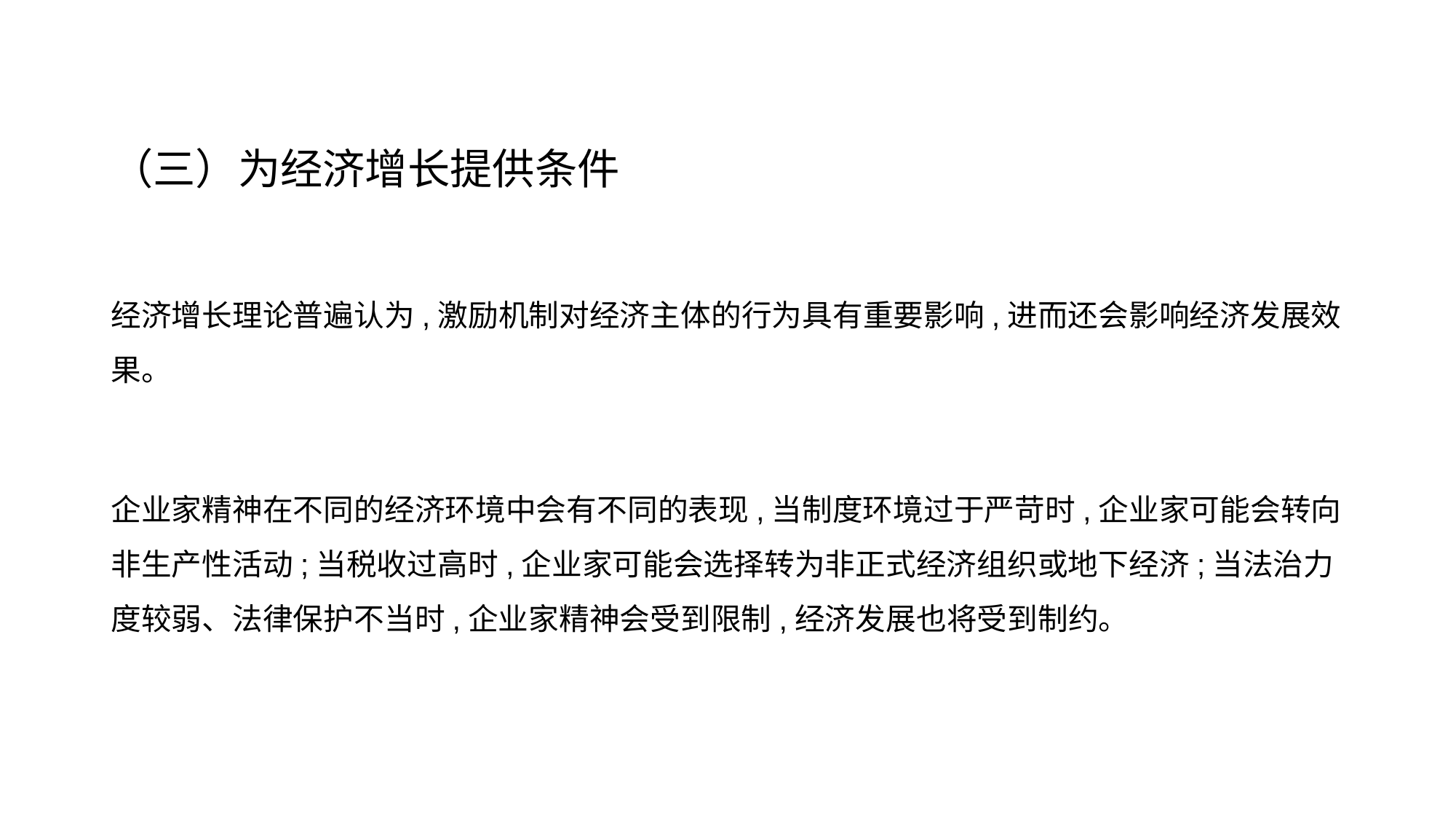

（三）为经济增长提供条件

经济增长理论普遍认为,激励机制对经济主体的行为具有重要影响,进而还会影响经济发展效果。

企业家精神在不同的经济环境中会有不同的表现,当制度环境过于严苛时,企业家可能会转向非生产性活动;当税收过高时,企业家可能会选择转为非正式经济组织或地下经济;当法治力度较弱、法律保护不当时,企业家精神会受到限制,经济发展也将受到制约。